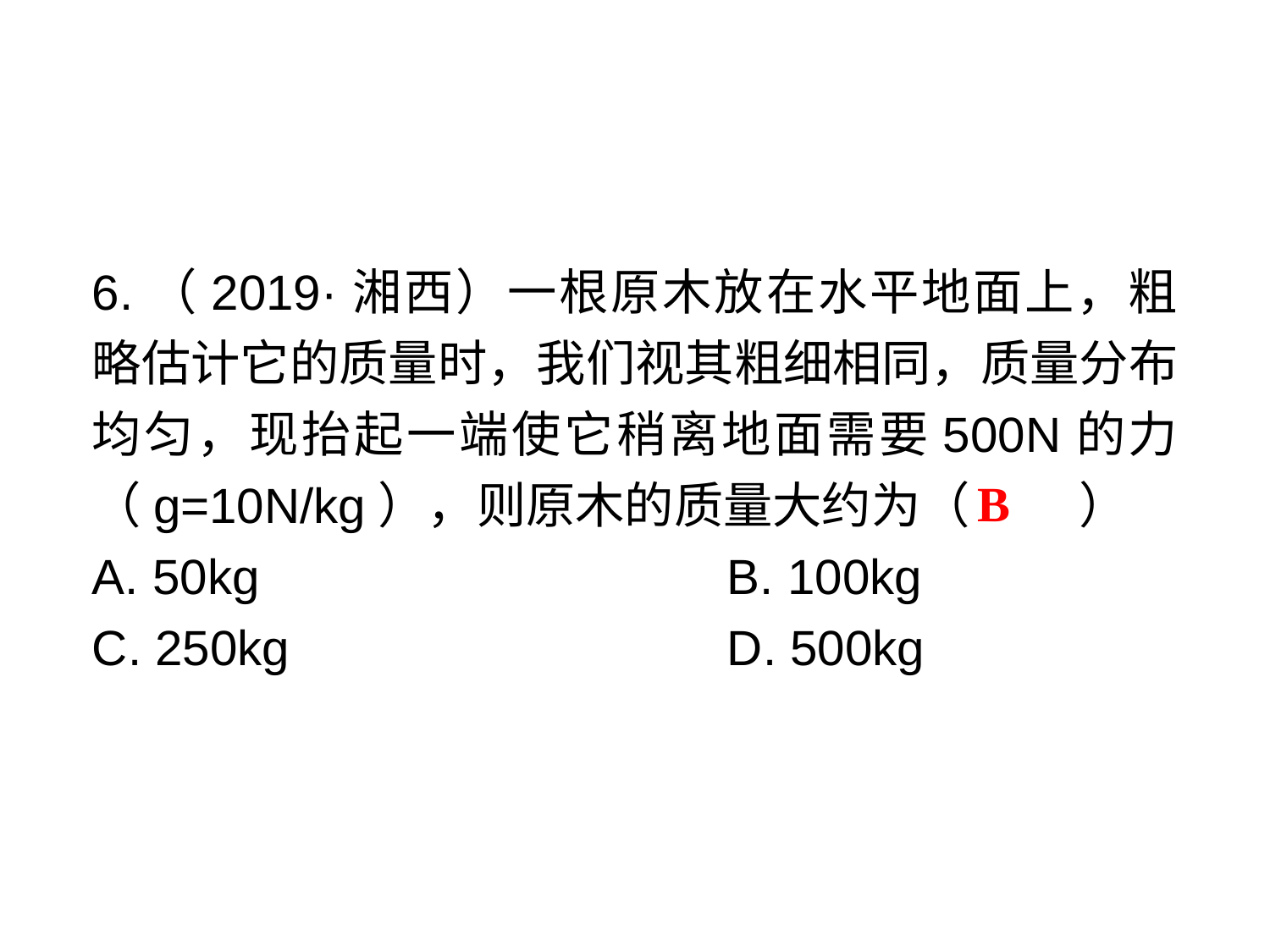

6.（2019·湘西）一根原木放在水平地面上，粗略估计它的质量时，我们视其粗细相同，质量分布均匀，现抬起一端使它稍离地面需要500N的力（g=10N/kg），则原木的质量大约为（　 　）
A. 50kg	     			B. 100kg
C. 250kg	    			D. 500kg
B